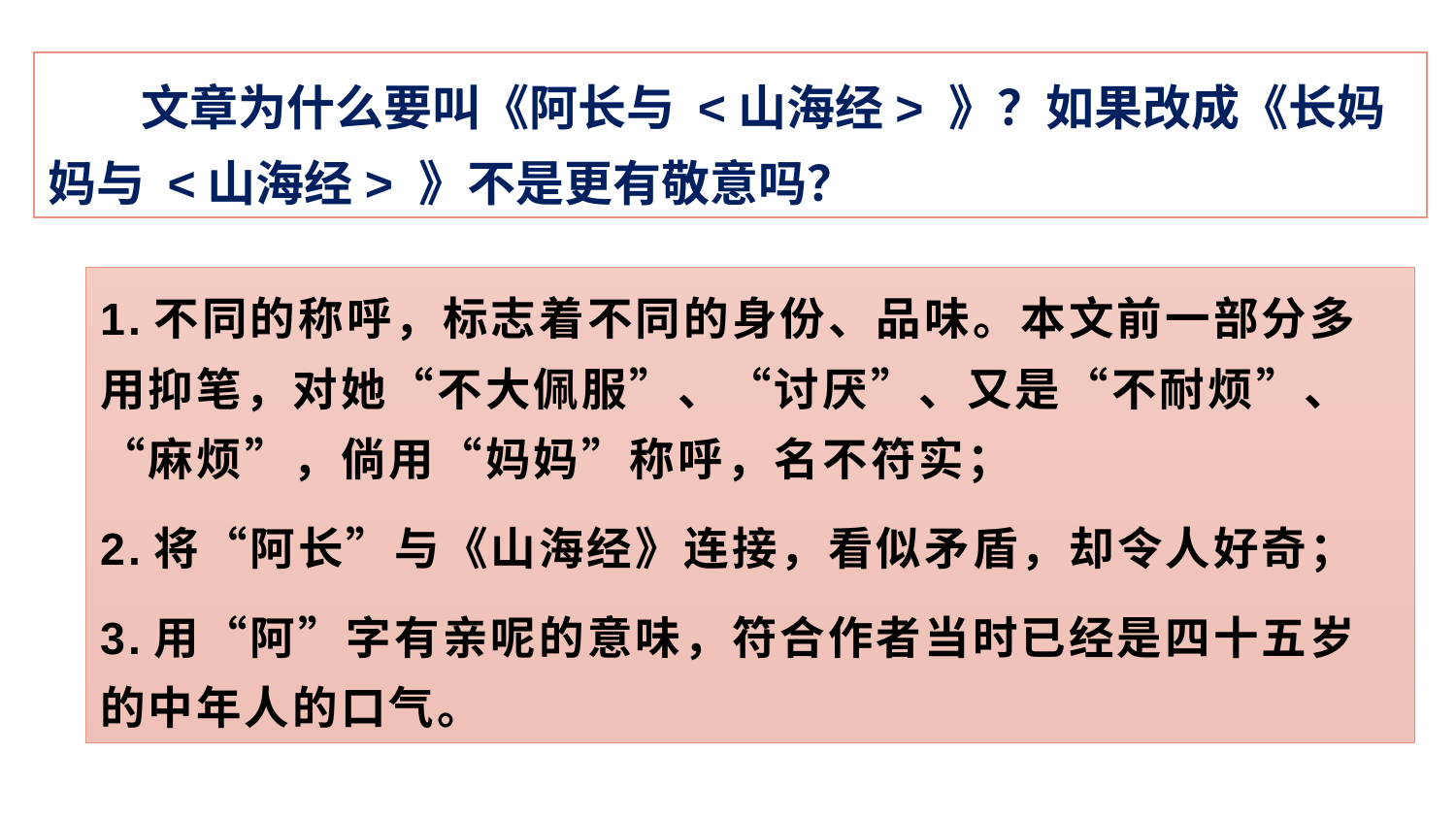

文章为什么要叫《阿长与 <山海经> 》？如果改成《长妈妈与 <山海经> 》不是更有敬意吗？
1.不同的称呼，标志着不同的身份、品味。本文前一部分多用抑笔，对她“不大佩服”、“讨厌”、又是“不耐烦”、“麻烦”，倘用“妈妈”称呼，名不符实；
2.将“阿长”与《山海经》连接，看似矛盾，却令人好奇；
3.用“阿”字有亲呢的意味，符合作者当时已经是四十五岁的中年人的口气。